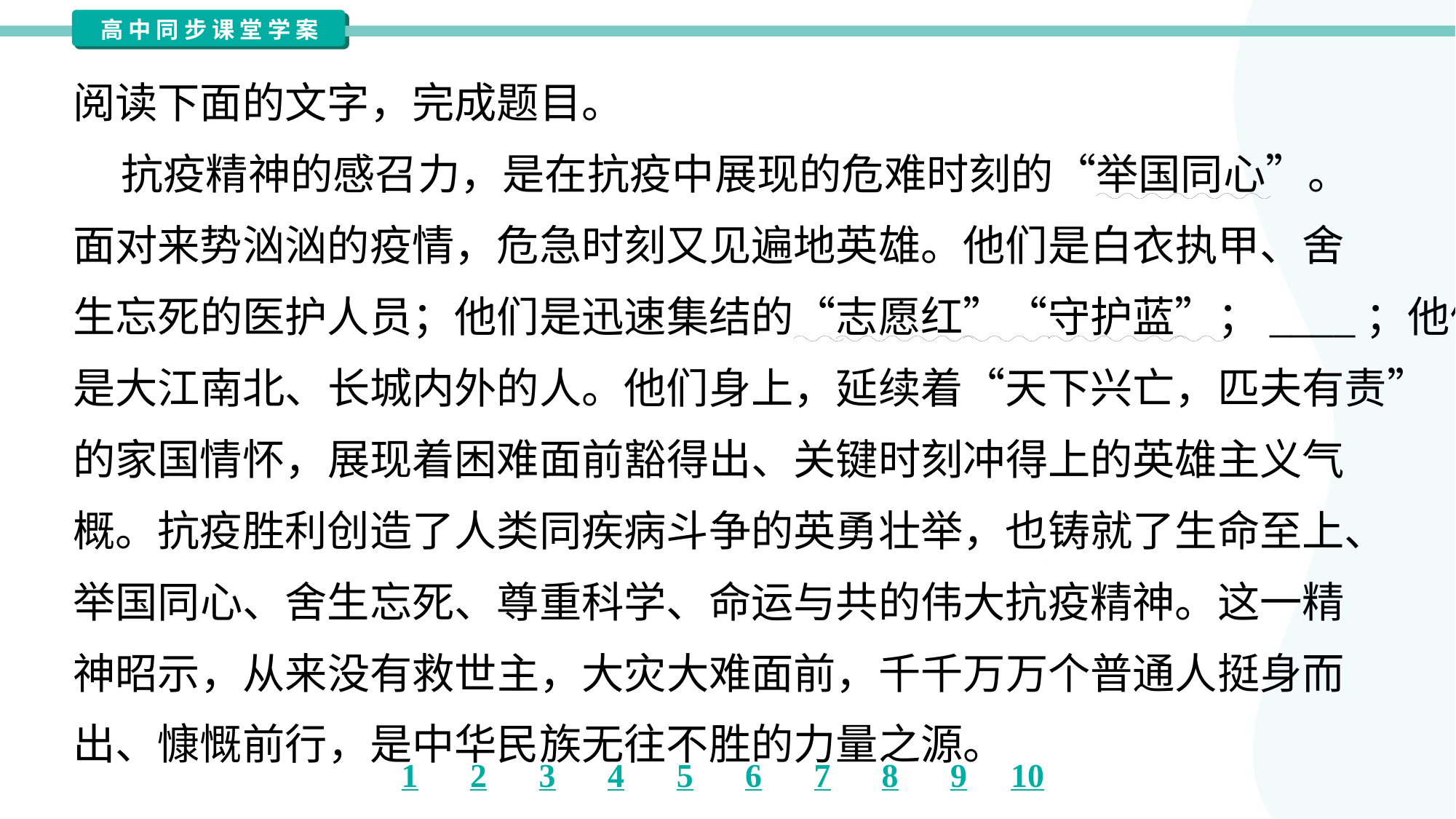

阅读下面的文字，完成题目。
    抗疫精神的感召力，是在抗疫中展现的危难时刻的“举国同心”。
面对来势汹汹的疫情，危急时刻又见遍地英雄。他们是白衣执甲、舍
生忘死的医护人员；他们是迅速集结的“志愿红”“守护蓝”；____；他们
是大江南北、长城内外的人。他们身上，延续着“天下兴亡，匹夫有责”
的家国情怀，展现着困难面前豁得出、关键时刻冲得上的英雄主义气
概。抗疫胜利创造了人类同疾病斗争的英勇壮举，也铸就了生命至上、
举国同心、舍生忘死、尊重科学、命运与共的伟大抗疫精神。这一精
神昭示，从来没有救世主，大灾大难面前，千千万万个普通人挺身而
出、慷慨前行，是中华民族无往不胜的力量之源。